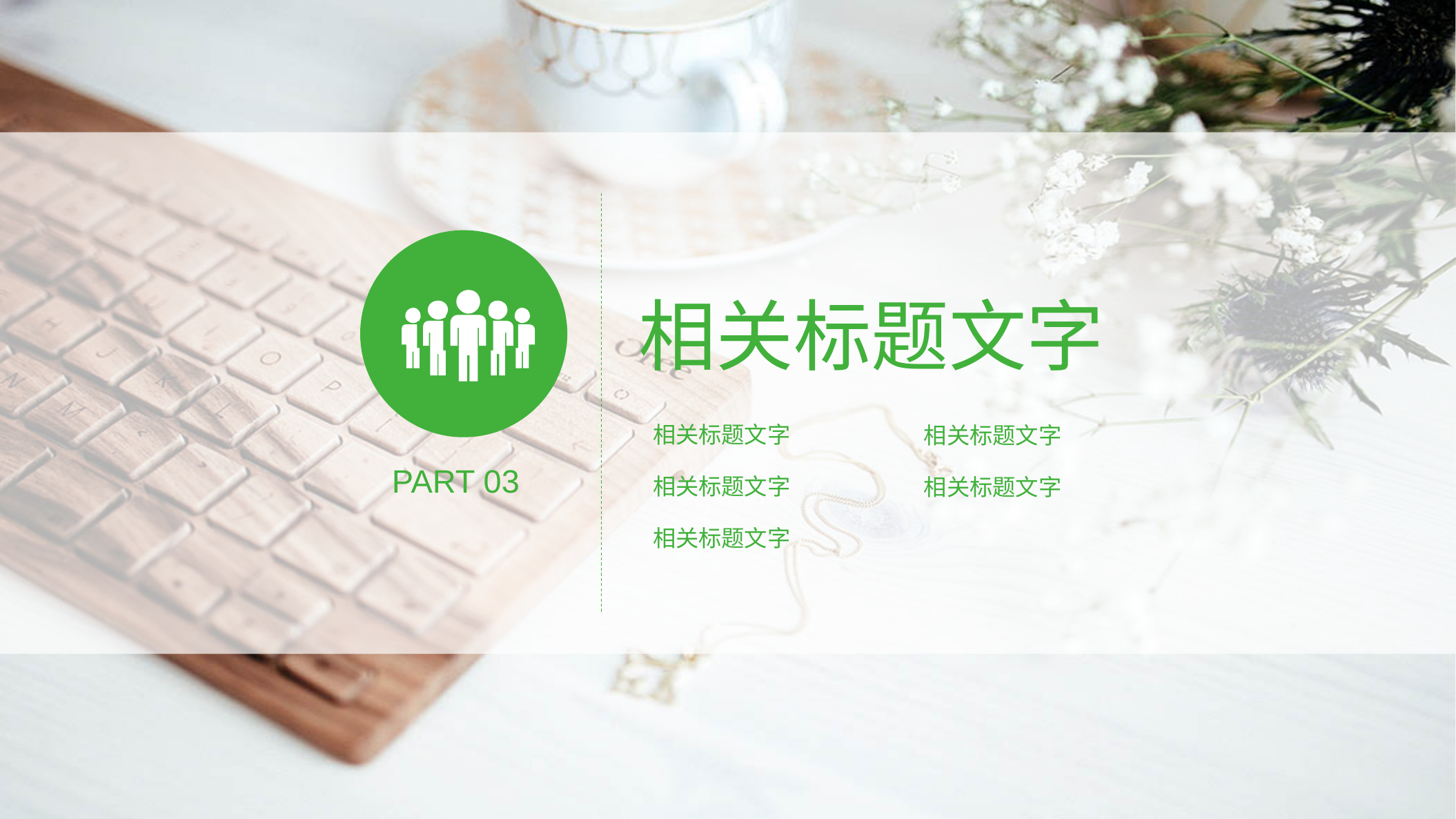

相关标题文字
相关标题文字
相关标题文字
PART 03
相关标题文字
相关标题文字
相关标题文字